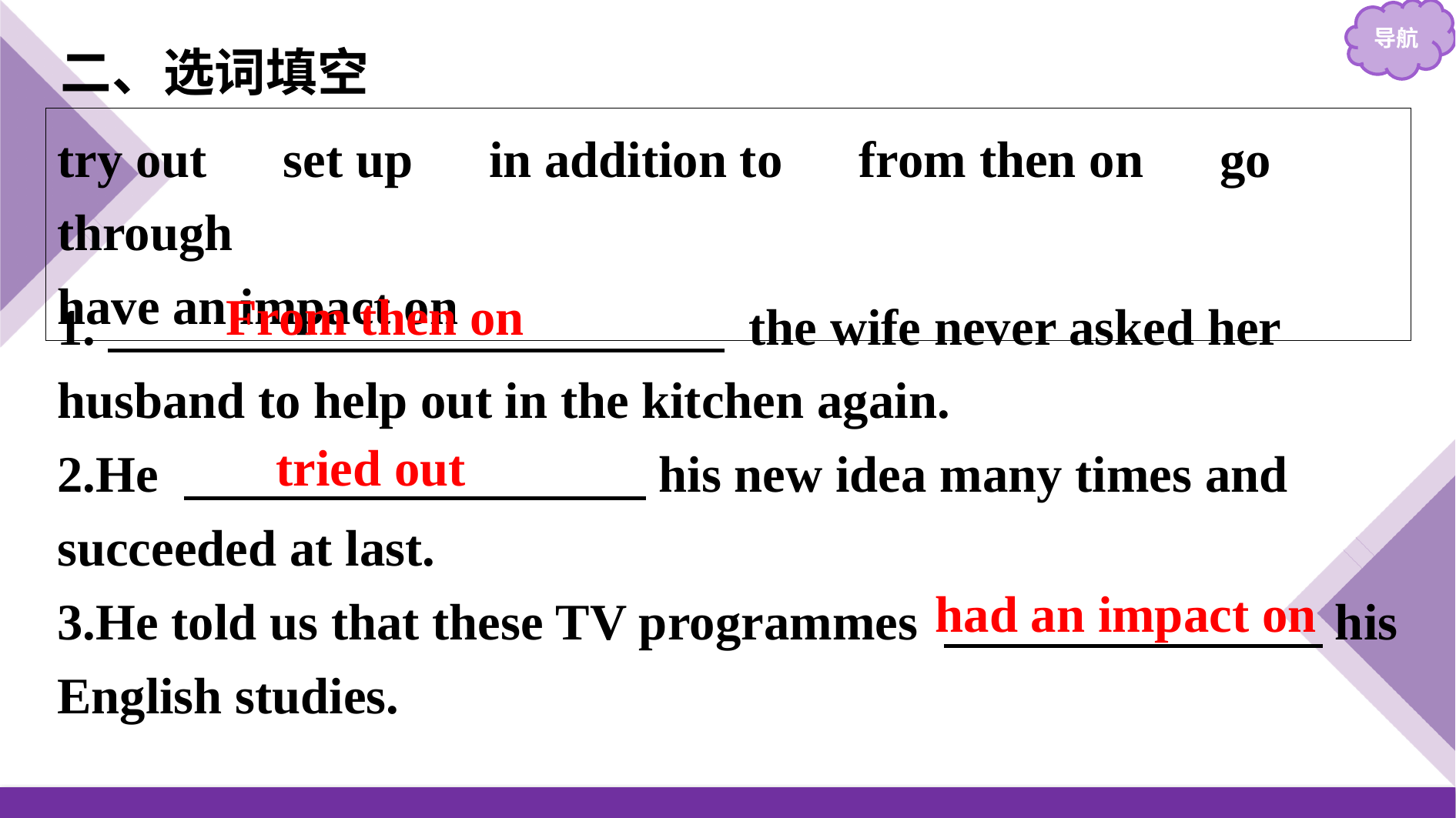

二、选词填空
try out　set up　in addition to　from then on　go through
have an impact on
1.　　　　　　　　　　　　 the wife never asked her husband to help out in the kitchen again.
2.He 　　　　　　　　　his new idea many times and succeeded at last.
3.He told us that these TV programmes 　　　      　　　his English studies.
From then on
tried out
had an impact on